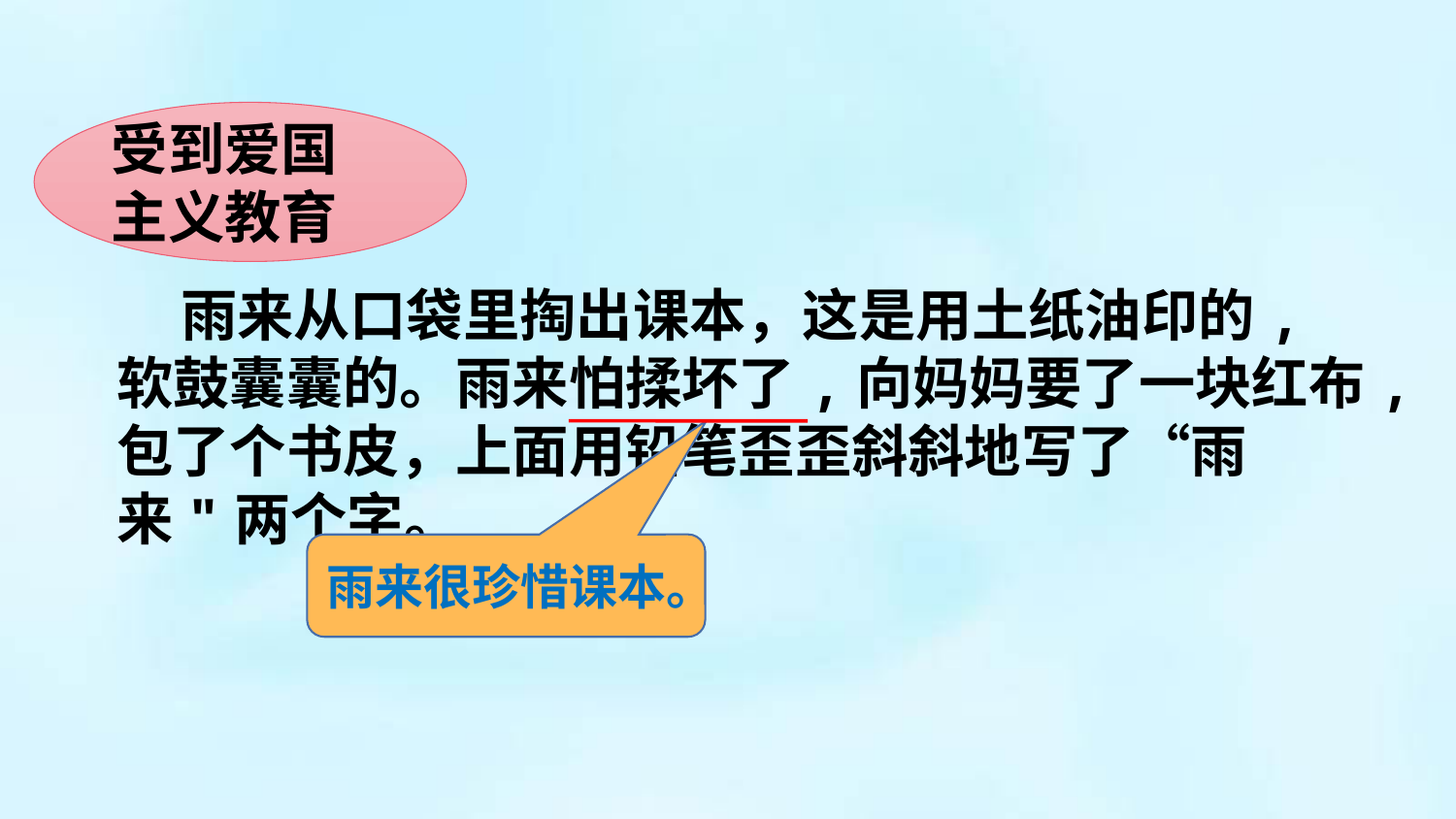

受到爱国主义教育
    雨来从口袋里掏出课本，这是用土纸油印的,软鼓囊囊的。雨来怕揉坏了,向妈妈要了一块红布,包了个书皮，上面用铅笔歪歪斜斜地写了“雨来"两个字。
雨来很珍惜课本。